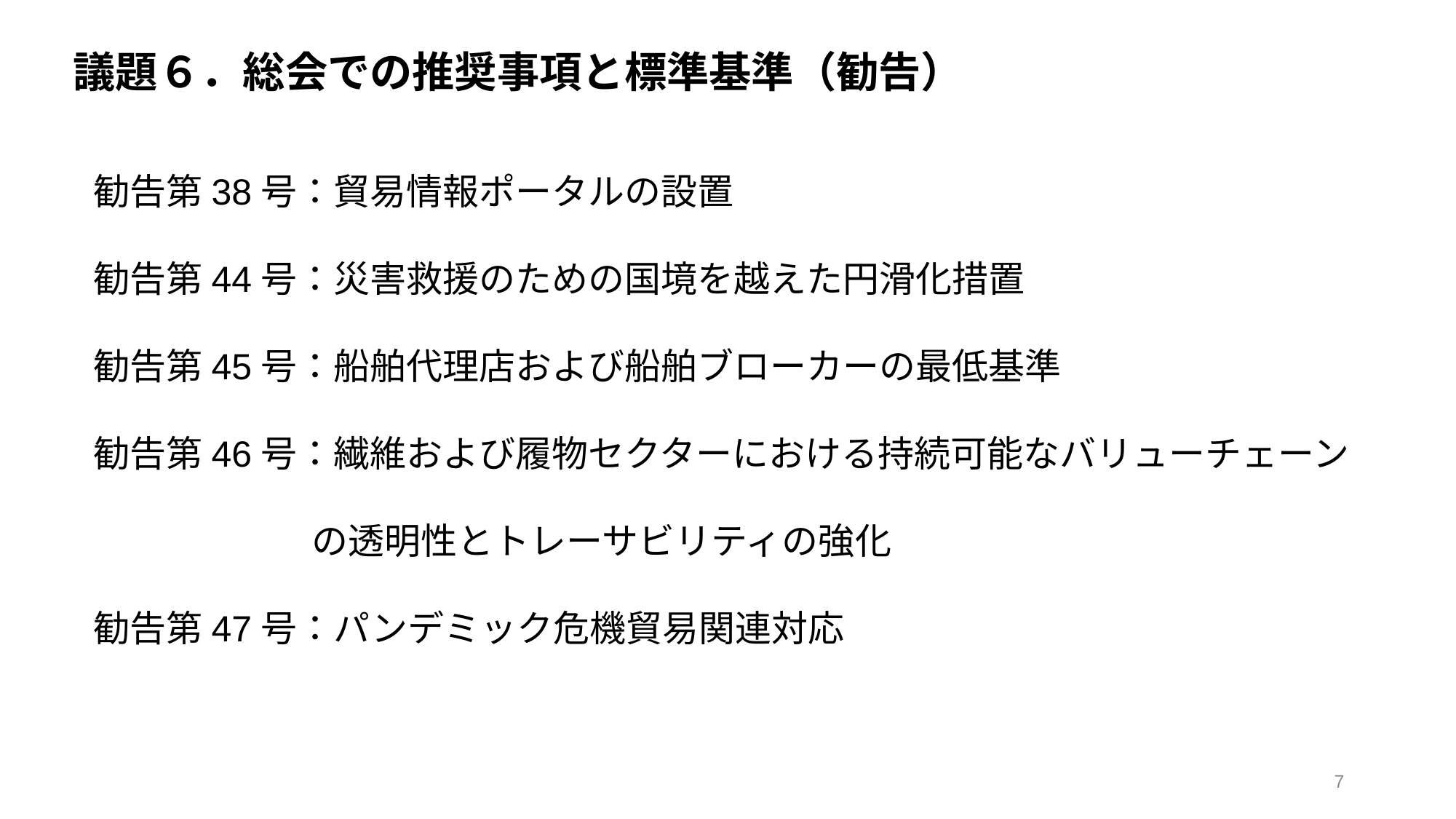

議題６．総会での推奨事項と標準基準（勧告）

勧告第38号：貿易情報ポータルの設置

勧告第44号：災害救援のための国境を越えた円滑化措置

勧告第45号：船舶代理店および船舶ブローカーの最低基準

勧告第46号：繊維および履物セクターにおける持続可能なバリューチェーン
　　　　　　の透明性とトレーサビリティの強化

勧告第47号：パンデミック危機貿易関連対応
7